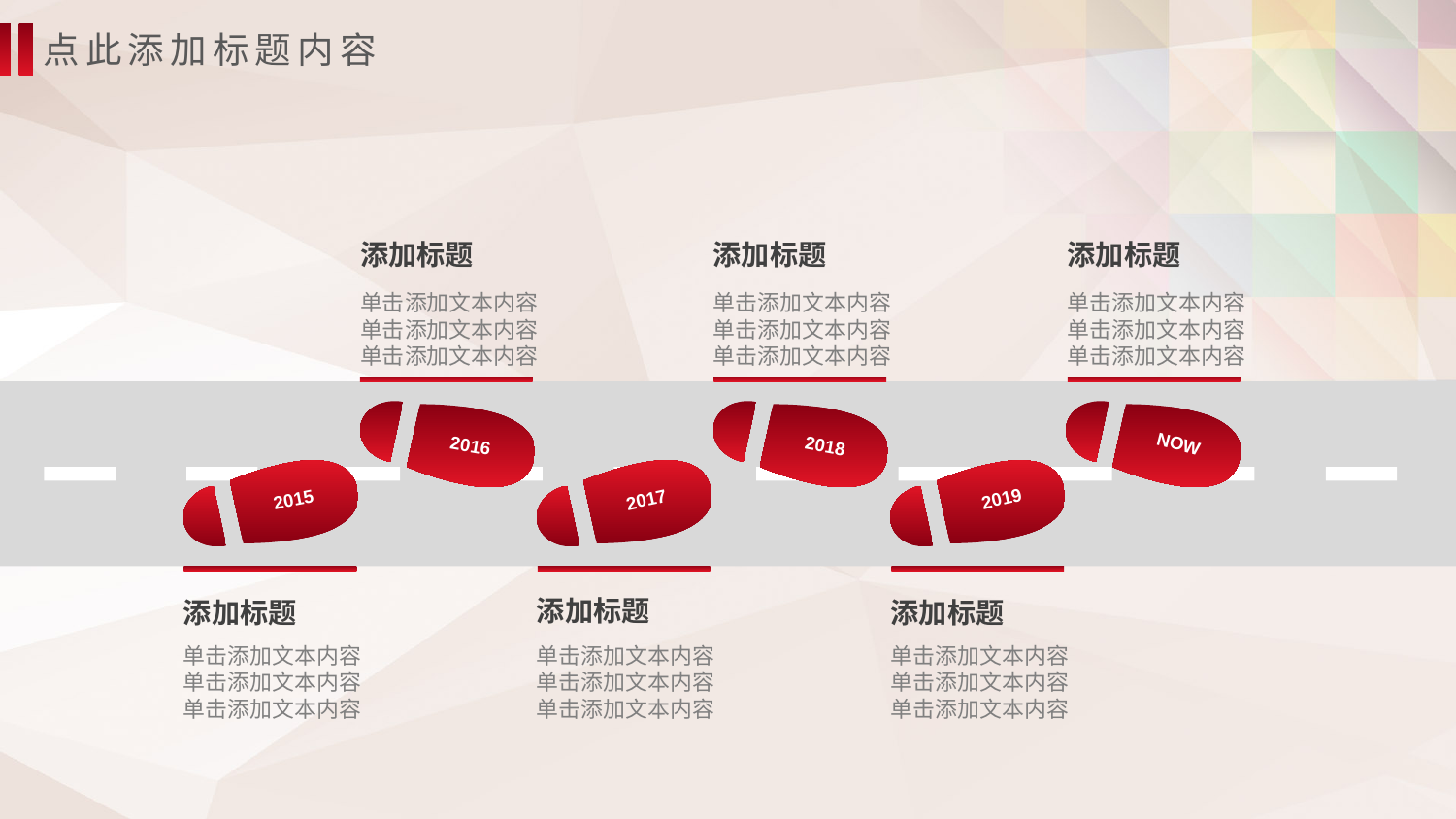

点此添加标题内容
添加标题
添加标题
添加标题
单击添加文本内容
单击添加文本内容
单击添加文本内容
单击添加文本内容
单击添加文本内容
单击添加文本内容
单击添加文本内容
单击添加文本内容
单击添加文本内容

NOW
2016
2018

2019
2015
2017

添加标题
添加标题
添加标题
单击添加文本内容
单击添加文本内容
单击添加文本内容
单击添加文本内容
单击添加文本内容
单击添加文本内容
单击添加文本内容
单击添加文本内容
单击添加文本内容